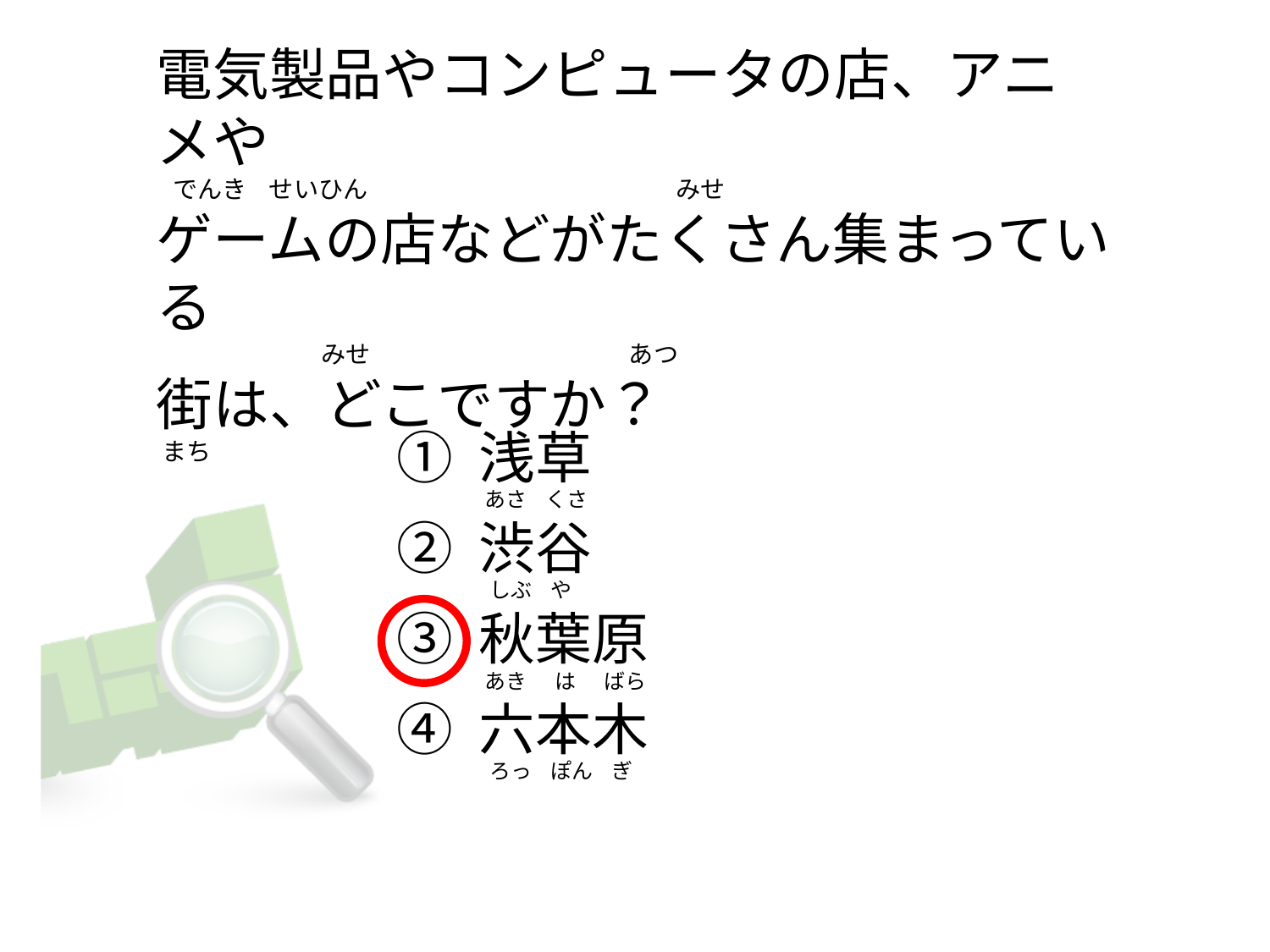

# 電気製品やコンピュータの店、アニメや でんき    せいひん                                                        みせ ゲームの店などがたくさん集まっている みせ                                               あつ 街は、どこですか？  まち
① 浅草
② 渋谷
③ 秋葉原
④ 六本木
 あさ    くさ
  しぶ    や

 あき      は      ばら
  ろっ    ぽん    ぎ